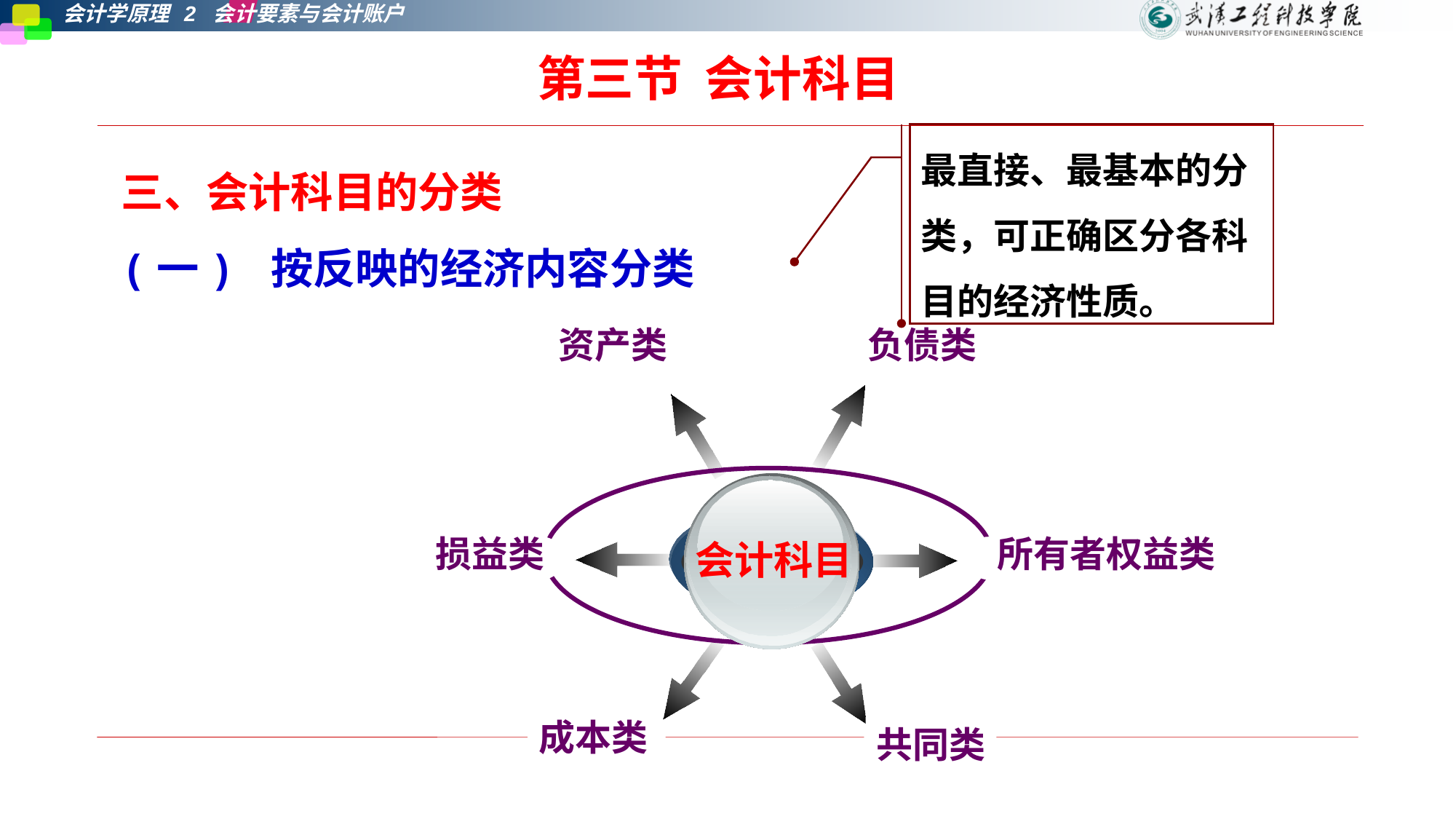

第三节  会计科目
最直接、最基本的分类，可正确区分各科目的经济性质。
三、会计科目的分类
(一) 按反映的经济内容分类
资产类
负债类

损益类
所有者权益类
会计科目

成本类
共同类